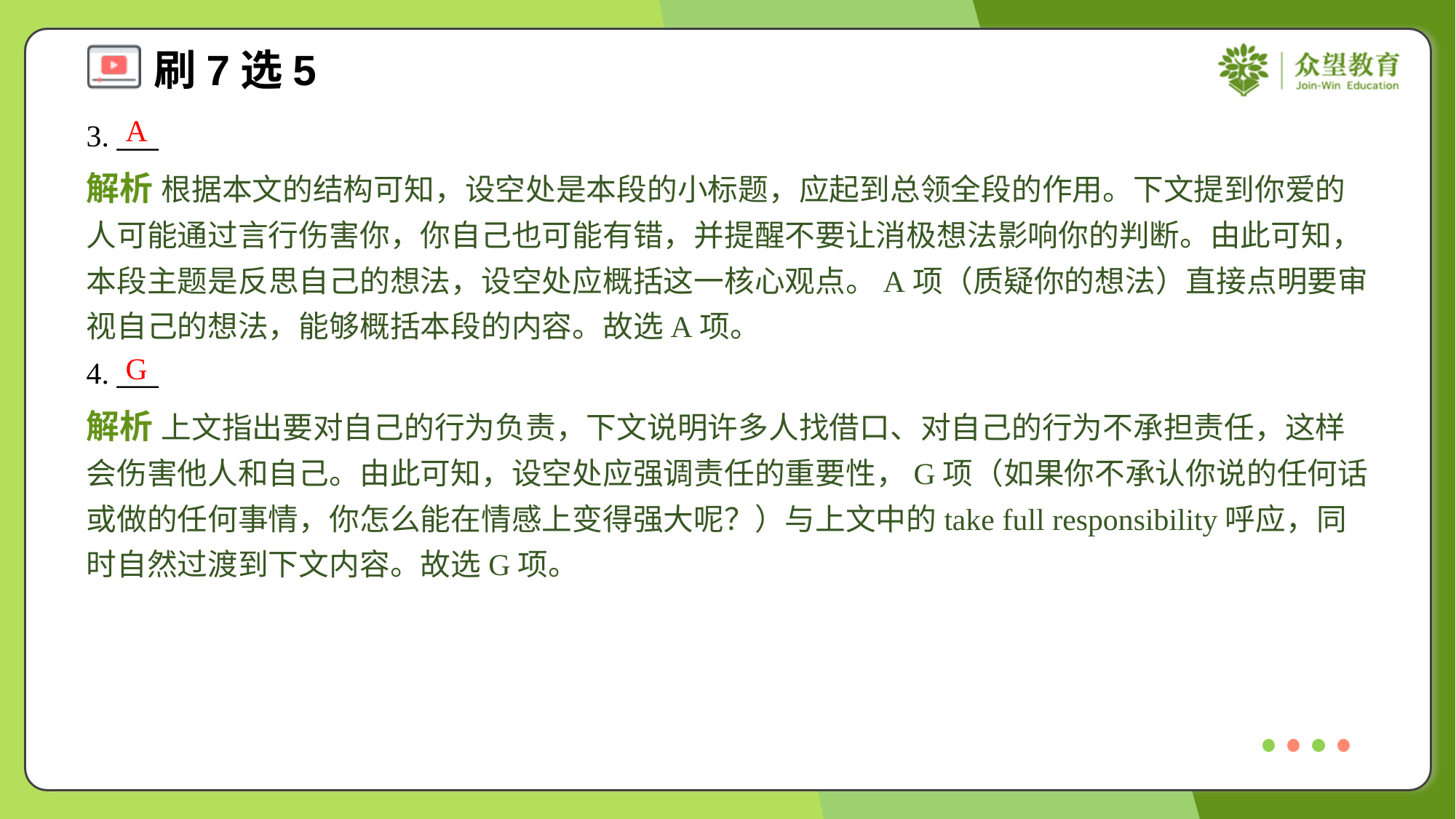

A
3. ___
解析 根据本文的结构可知，设空处是本段的小标题，应起到总领全段的作用。下文提到你爱的人可能通过言行伤害你，你自己也可能有错，并提醒不要让消极想法影响你的判断。由此可知，本段主题是反思自己的想法，设空处应概括这一核心观点。A项（质疑你的想法）直接点明要审视自己的想法，能够概括本段的内容。故选A项。
G
4. ___
解析 上文指出要对自己的行为负责，下文说明许多人找借口、对自己的行为不承担责任，这样会伤害他人和自己。由此可知，设空处应强调责任的重要性，G项（如果你不承认你说的任何话或做的任何事情，你怎么能在情感上变得强大呢？）与上文中的take full responsibility呼应，同时自然过渡到下文内容。故选G项。